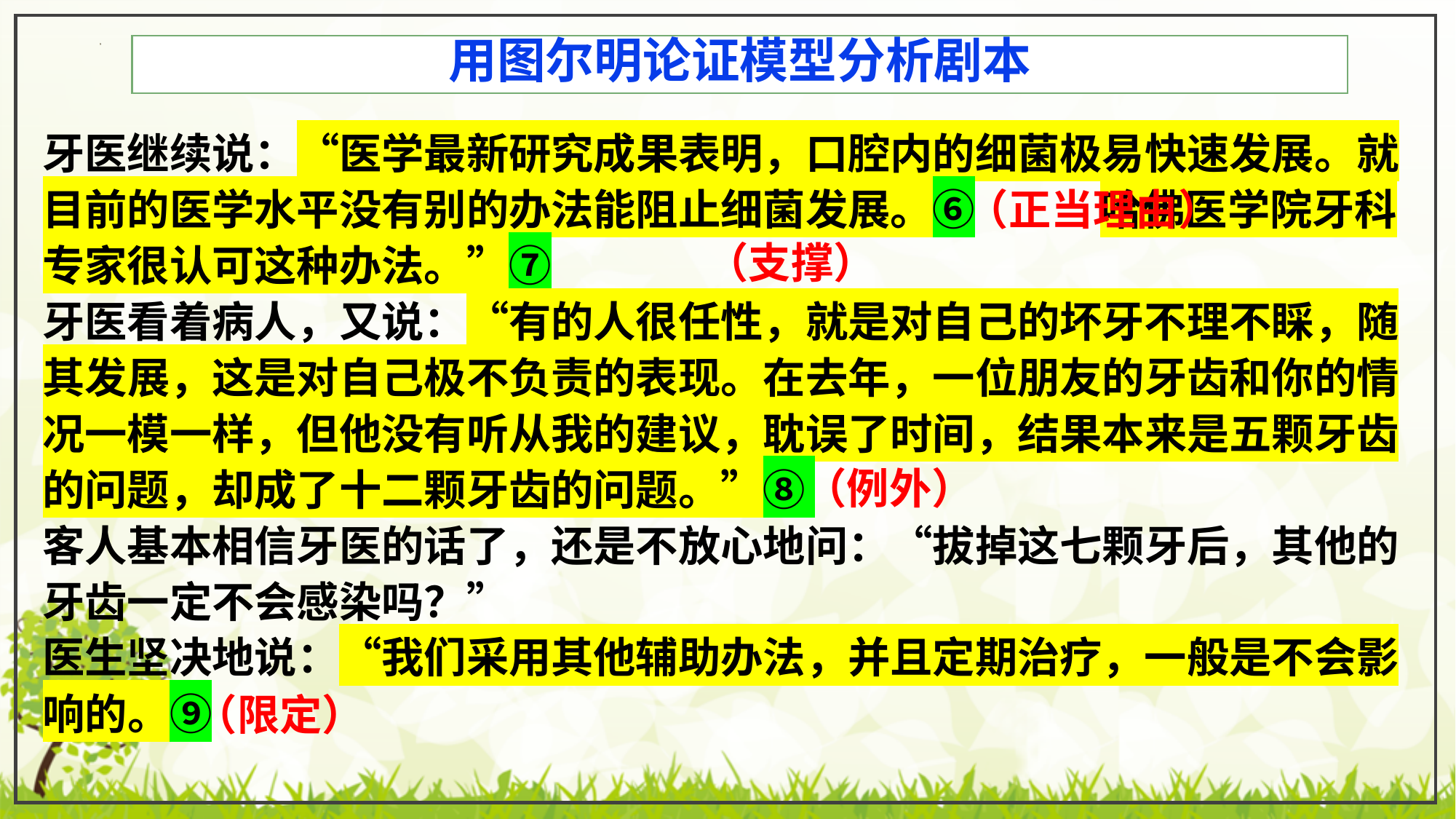

用图尔明论证模型分析剧本
牙医继续说：“医学最新研究成果表明，口腔内的细菌极易快速发展。就目前的医学水平没有别的办法能阻止细菌发展。⑥             哈佛医学院牙科专家很认可这种办法。”⑦
牙医看着病人，又说：“有的人很任性，就是对自己的坏牙不理不睬，随其发展，这是对自己极不负责的表现。在去年，一位朋友的牙齿和你的情况一模一样，但他没有听从我的建议，耽误了时间，结果本来是五颗牙齿的问题，却成了十二颗牙齿的问题。”⑧
客人基本相信牙医的话了，还是不放心地问：“拔掉这七颗牙后，其他的牙齿一定不会感染吗？”
医生坚决地说：“我们采用其他辅助办法，并且定期治疗，一般是不会影响的。⑨
（正当理由）
（支撑）
（例外）
（限定）